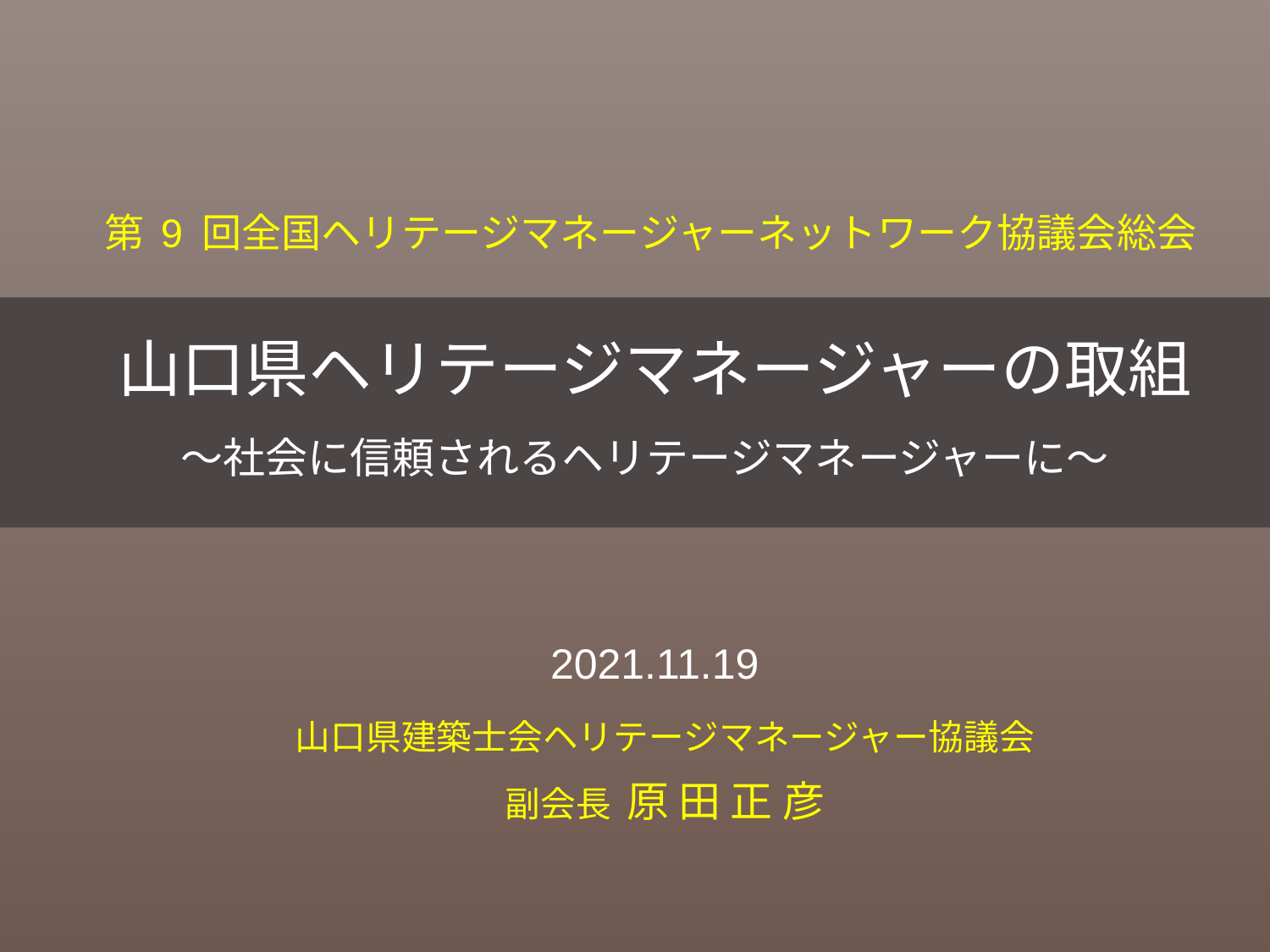

第 9 回全国ヘリテージマネージャーネットワーク協議会総会

# 山口県ヘリテージマネージャーの取組
～社会に信頼されるヘリテージマネージャーに～
2021.11.19
山口県建築士会ヘリテージマネージャー協議会
副会長  原 田 正 彦